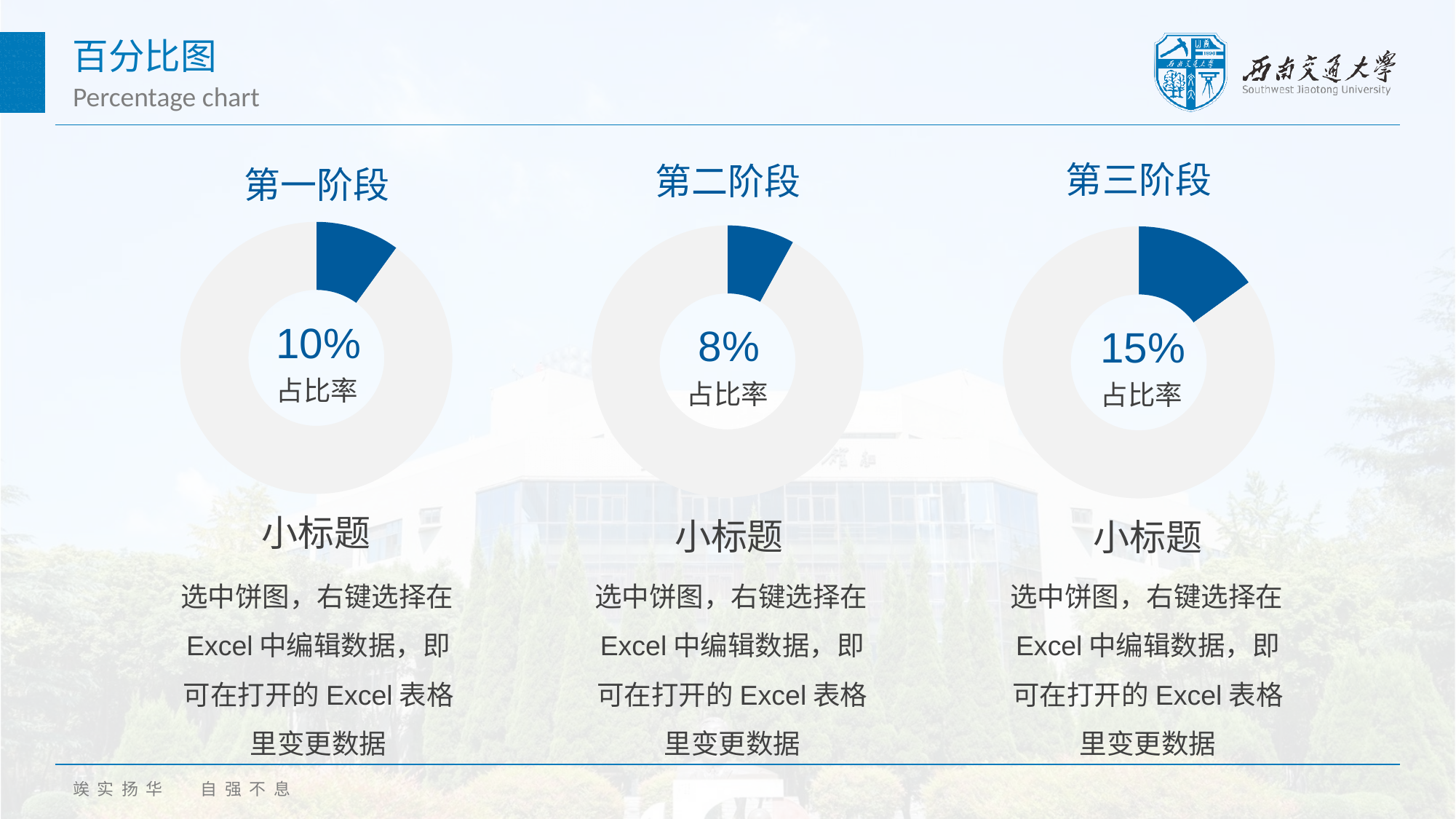

百分比图
Percentage chart
第三阶段
第二阶段
第一阶段

### Chart

| Category | 销售额 |
|---|---|
| 第一季度 | 10.0 |
| 第二季度 | 90.0 |

### Chart

| Category | 销售额 |
|---|---|
| 第一季度 | 8.0 |
| 第二季度 | 92.0 |

### Chart

| Category | 销售额 |
|---|---|
| 第一季度 | 15.0 |
| 第二季度 | 85.0 |
10%
占比率
8%
占比率
15%
占比率
小标题
小标题
小标题
选中饼图，右键选择在Excel中编辑数据，即可在打开的Excel表格里变更数据
选中饼图，右键选择在Excel中编辑数据，即可在打开的Excel表格里变更数据
选中饼图，右键选择在Excel中编辑数据，即可在打开的Excel表格里变更数据